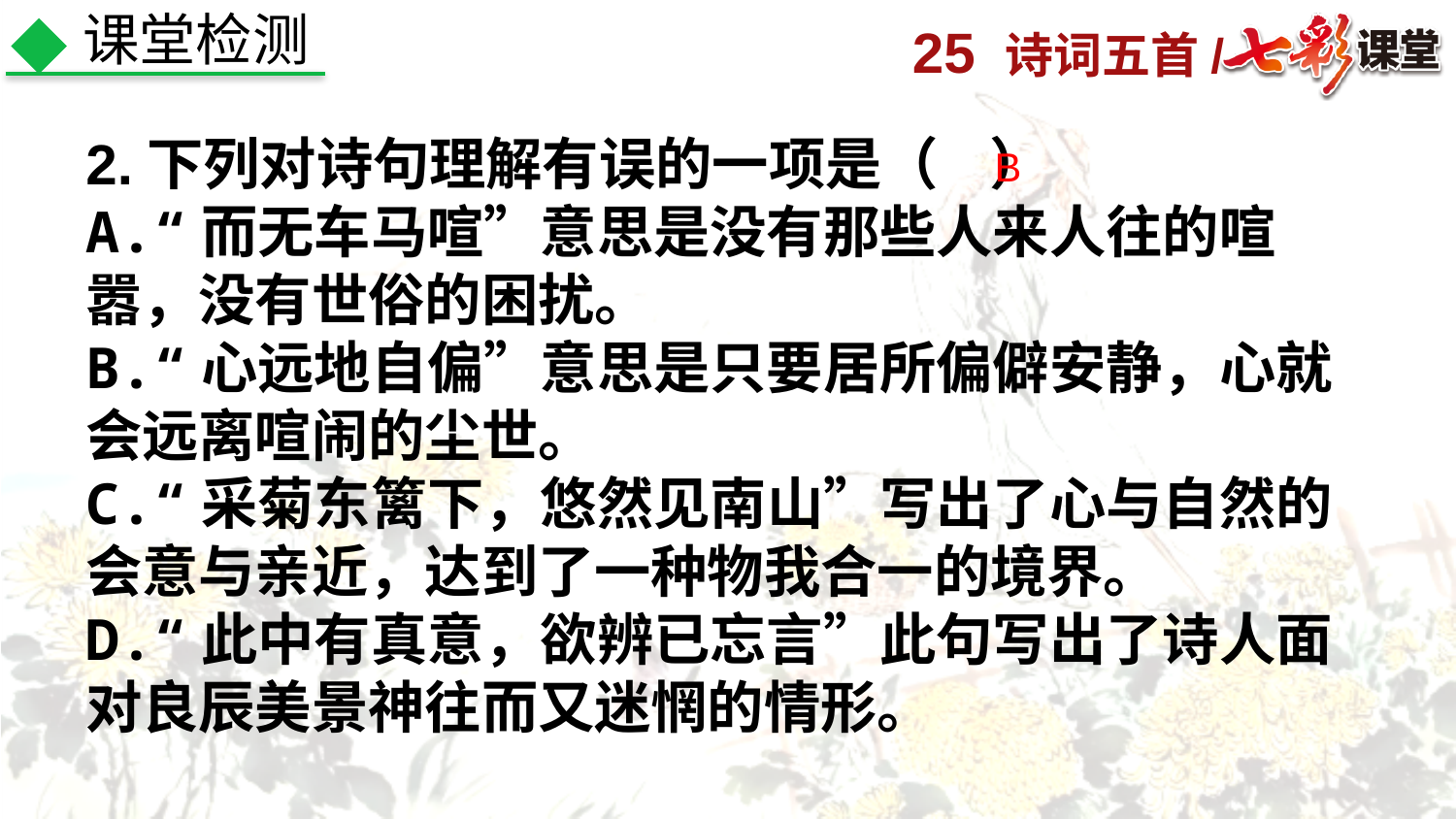

课堂检测

2.下列对诗句理解有误的一项是（    ）
A.“而无车马喧”意思是没有那些人来人往的喧嚣，没有世俗的困扰。
B.“心远地自偏”意思是只要居所偏僻安静，心就会远离喧闹的尘世。
C.“采菊东篱下，悠然见南山”写出了心与自然的会意与亲近，达到了一种物我合一的境界。
D.“此中有真意，欲辨已忘言”此句写出了诗人面对良辰美景神往而又迷惘的情形。
B